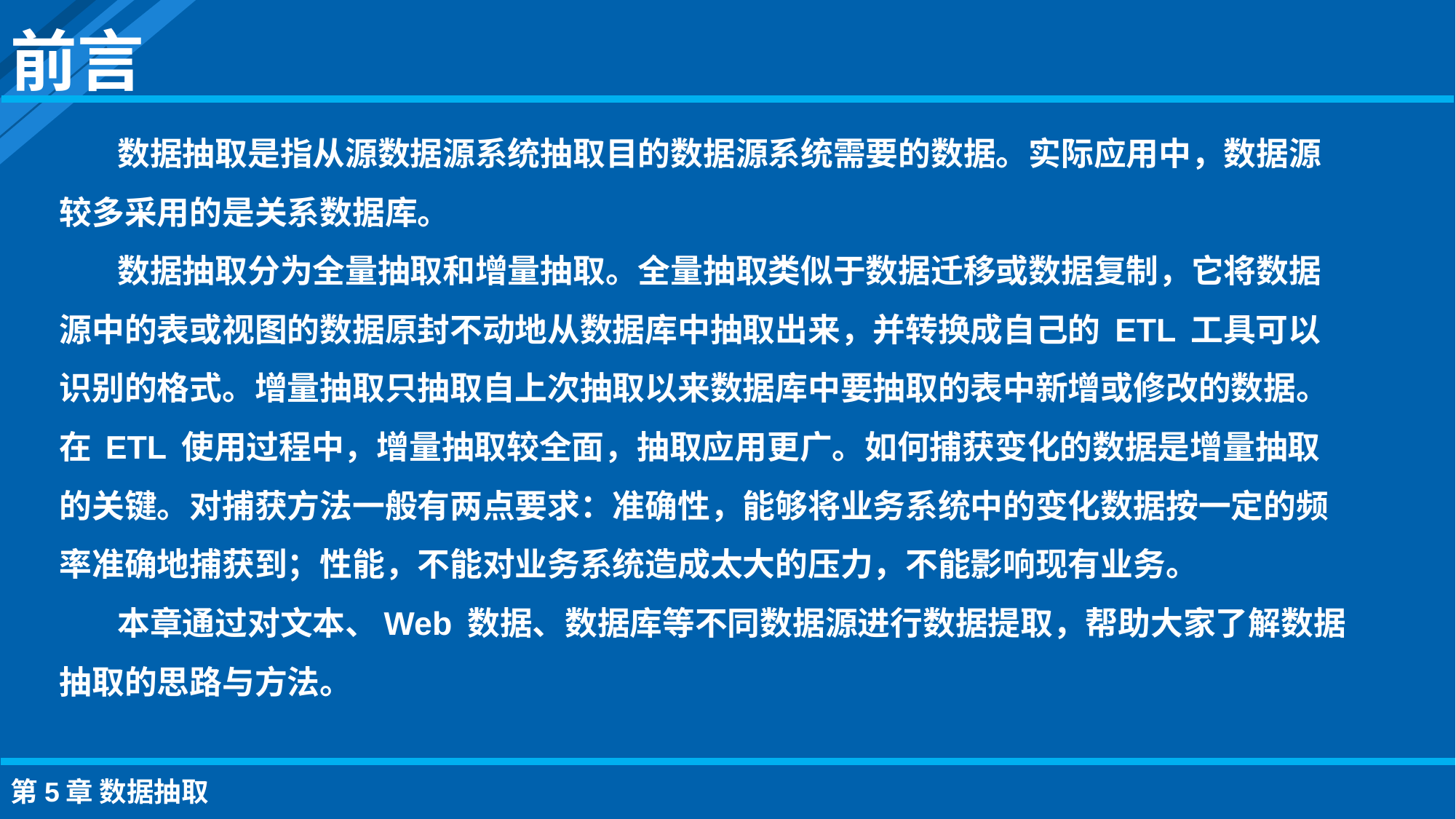

前言

数据抽取是指从源数据源系统抽取目的数据源系统需要的数据。实际应用中，数据源较多采用的是关系数据库。
数据抽取分为全量抽取和增量抽取。全量抽取类似于数据迁移或数据复制，它将数据源中的表或视图的数据原封不动地从数据库中抽取出来，并转换成自己的 ETL 工具可以识别的格式。增量抽取只抽取自上次抽取以来数据库中要抽取的表中新增或修改的数据。在 ETL 使用过程中，增量抽取较全面，抽取应用更广。如何捕获变化的数据是增量抽取的关键。对捕获方法一般有两点要求：准确性，能够将业务系统中的变化数据按一定的频率准确地捕获到；性能，不能对业务系统造成太大的压力，不能影响现有业务。
本章通过对文本、Web 数据、数据库等不同数据源进行数据提取，帮助大家了解数据抽取的思路与方法。
第5章 数据抽取